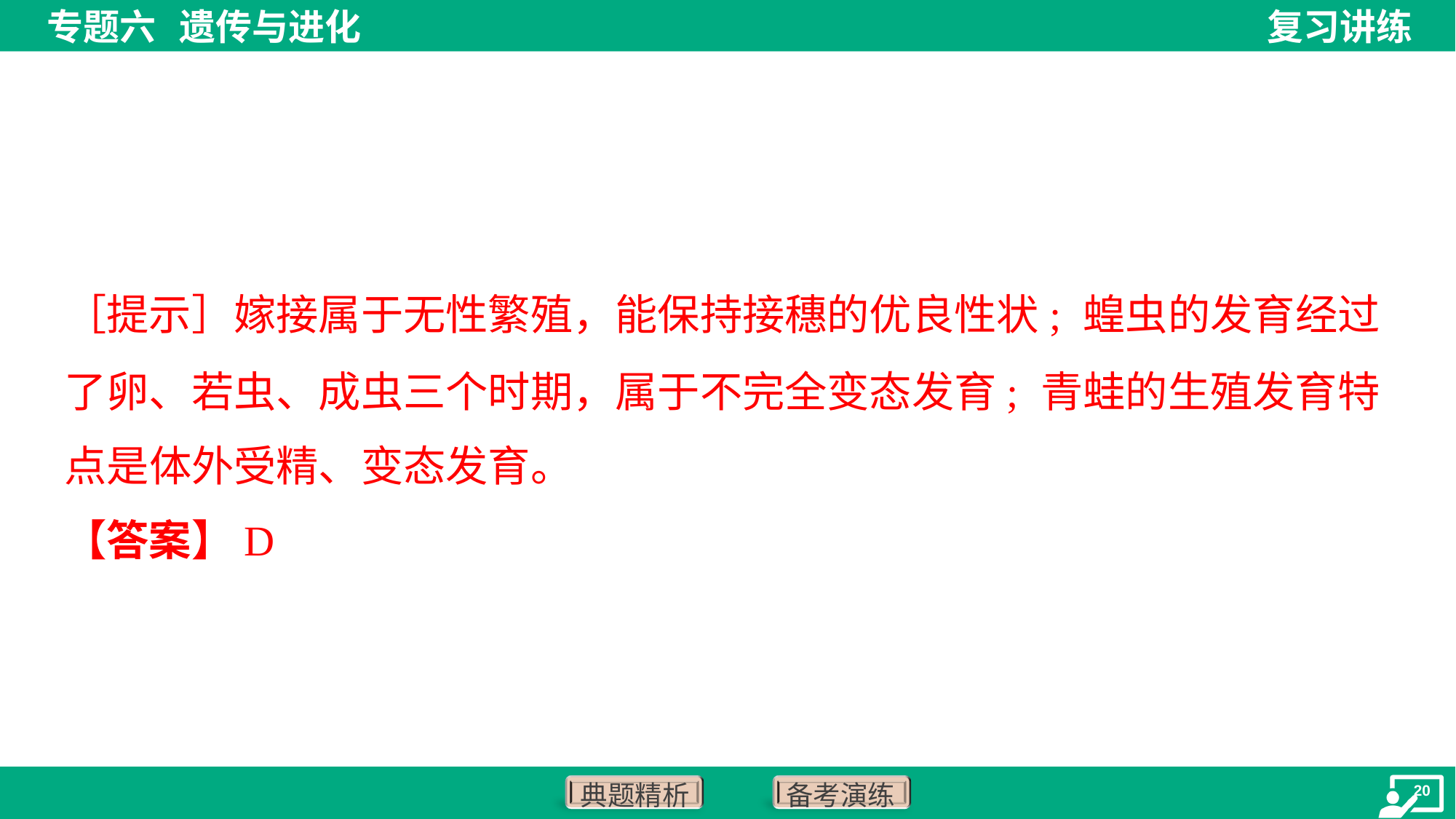

［提示］嫁接属于无性繁殖，能保持接穗的优良性状; 蝗虫的发育经过
了卵、若虫、成虫三个时期，属于不完全变态发育; 青蛙的生殖发育特
点是体外受精、变态发育。
【答案】D